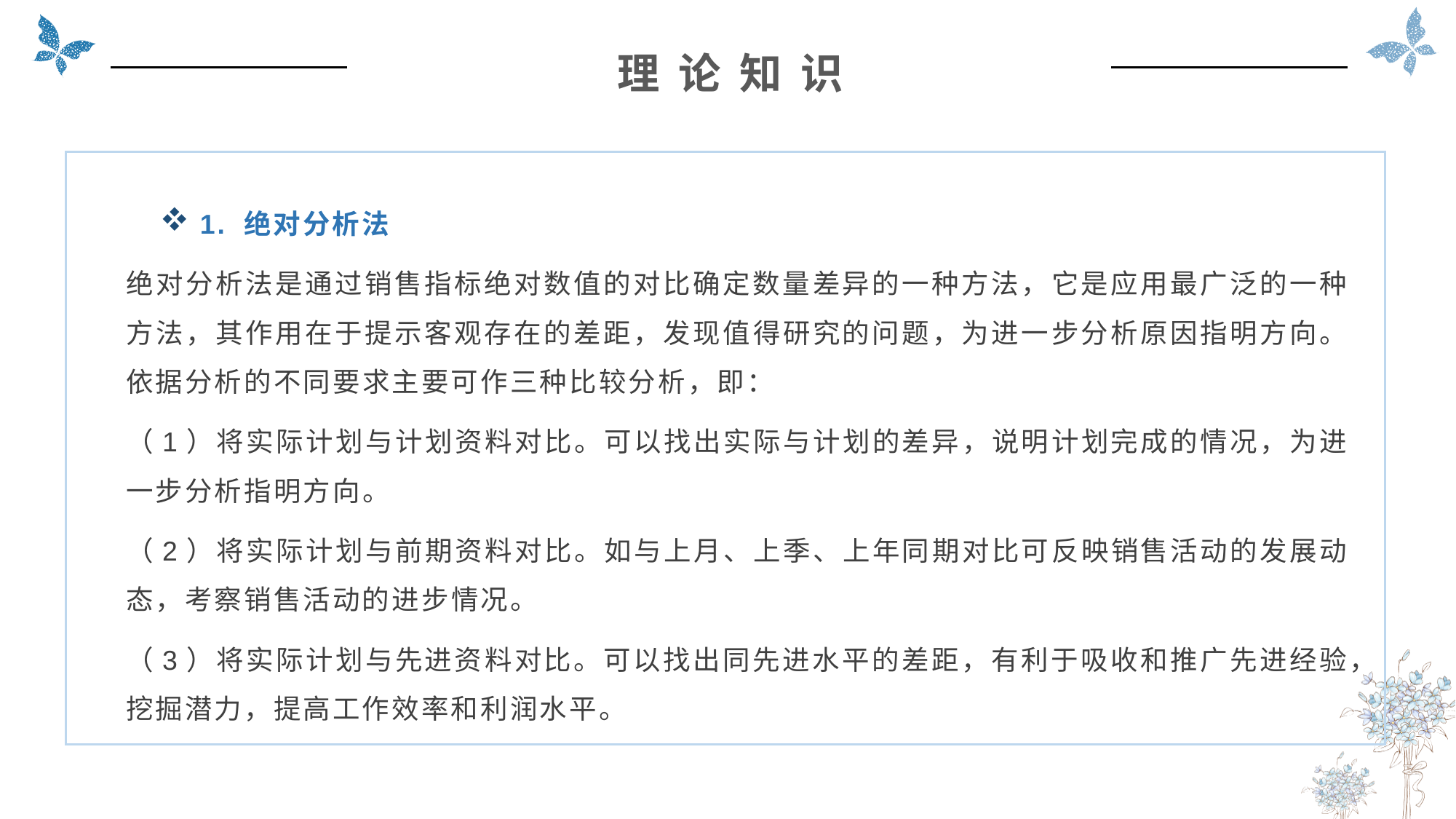

理 论 知 识

 1. 绝对分析法
绝对分析法是通过销售指标绝对数值的对比确定数量差异的一种方法，它是应用最广泛的一种方法，其作用在于提示客观存在的差距，发现值得研究的问题，为进一步分析原因指明方向。依据分析的不同要求主要可作三种比较分析，即：
（1）将实际计划与计划资料对比。可以找出实际与计划的差异，说明计划完成的情况，为进一步分析指明方向。
（2）将实际计划与前期资料对比。如与上月、上季、上年同期对比可反映销售活动的发展动态，考察销售活动的进步情况。
（3）将实际计划与先进资料对比。可以找出同先进水平的差距，有利于吸收和推广先进经验，挖掘潜力，提高工作效率和利润水平。